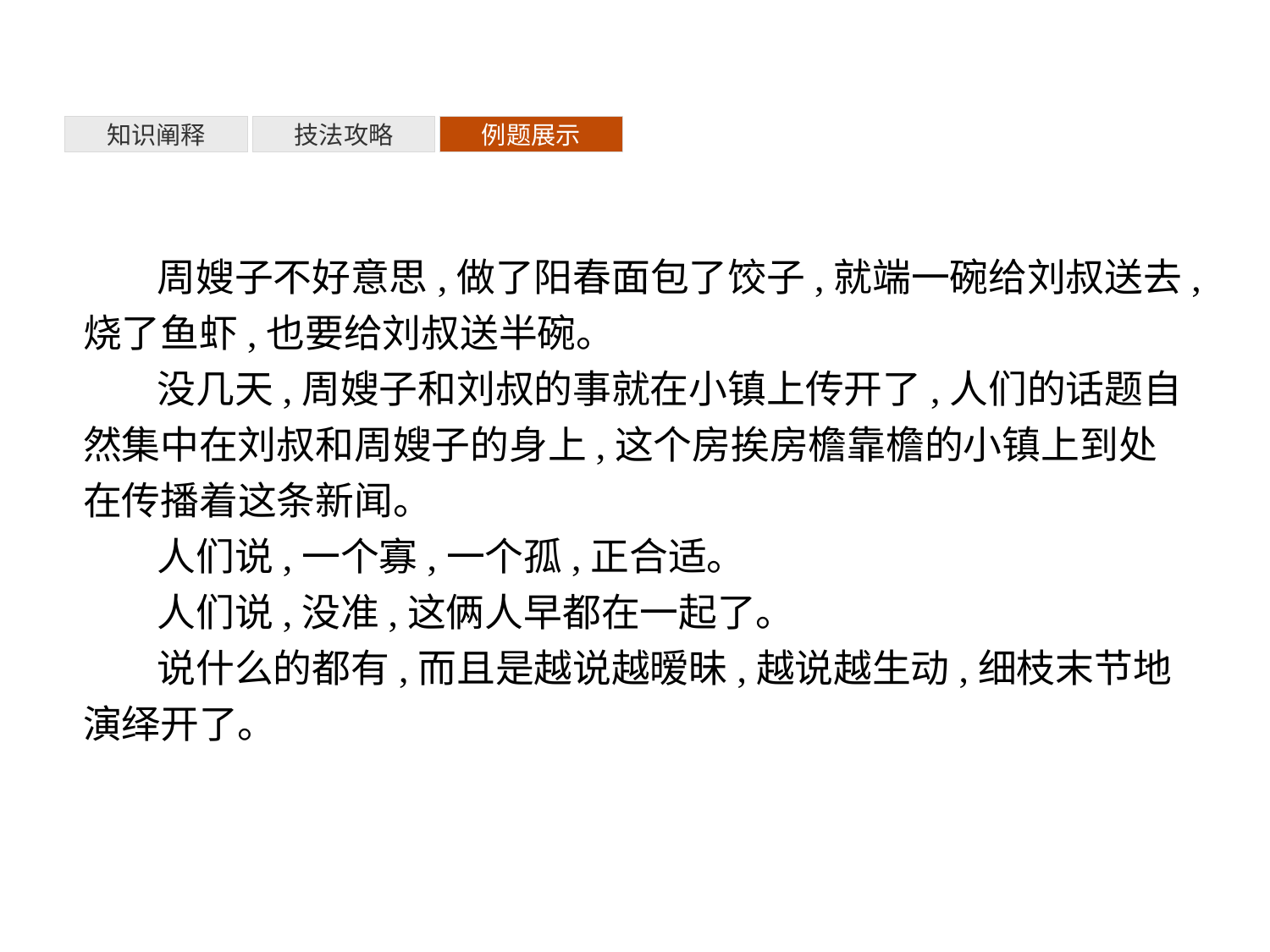

知识阐释
技法攻略
例题展示
周嫂子不好意思,做了阳春面包了饺子,就端一碗给刘叔送去,烧了鱼虾,也要给刘叔送半碗。
没几天,周嫂子和刘叔的事就在小镇上传开了,人们的话题自然集中在刘叔和周嫂子的身上,这个房挨房檐靠檐的小镇上到处在传播着这条新闻。
人们说,一个寡,一个孤,正合适。
人们说,没准,这俩人早都在一起了。
说什么的都有,而且是越说越暧昧,越说越生动,细枝末节地演绎开了。